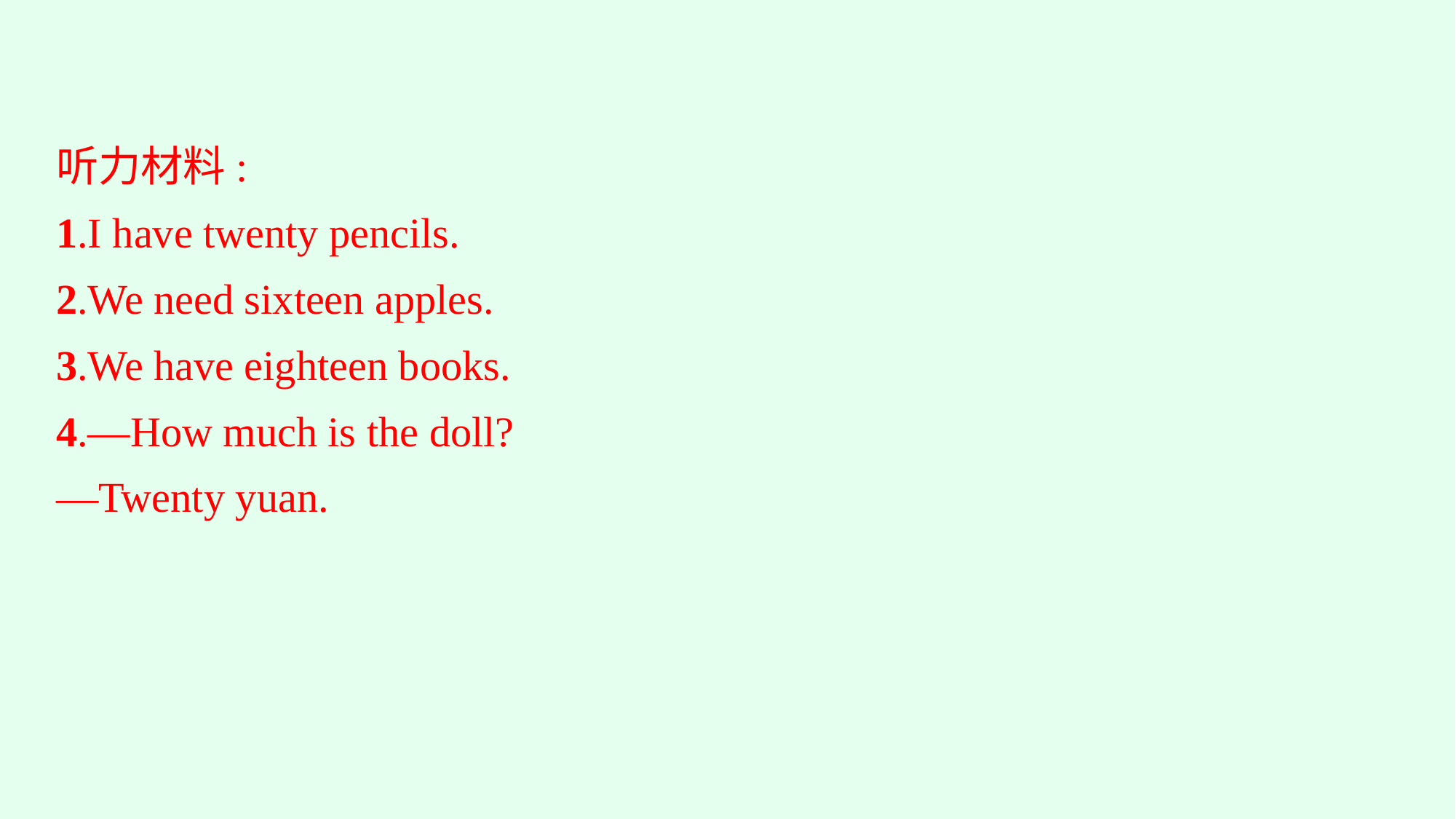

听力材料:
1.I have twenty pencils.
2.We need sixteen apples.
3.We have eighteen books.
4.—How much is the doll?
—Twenty yuan.